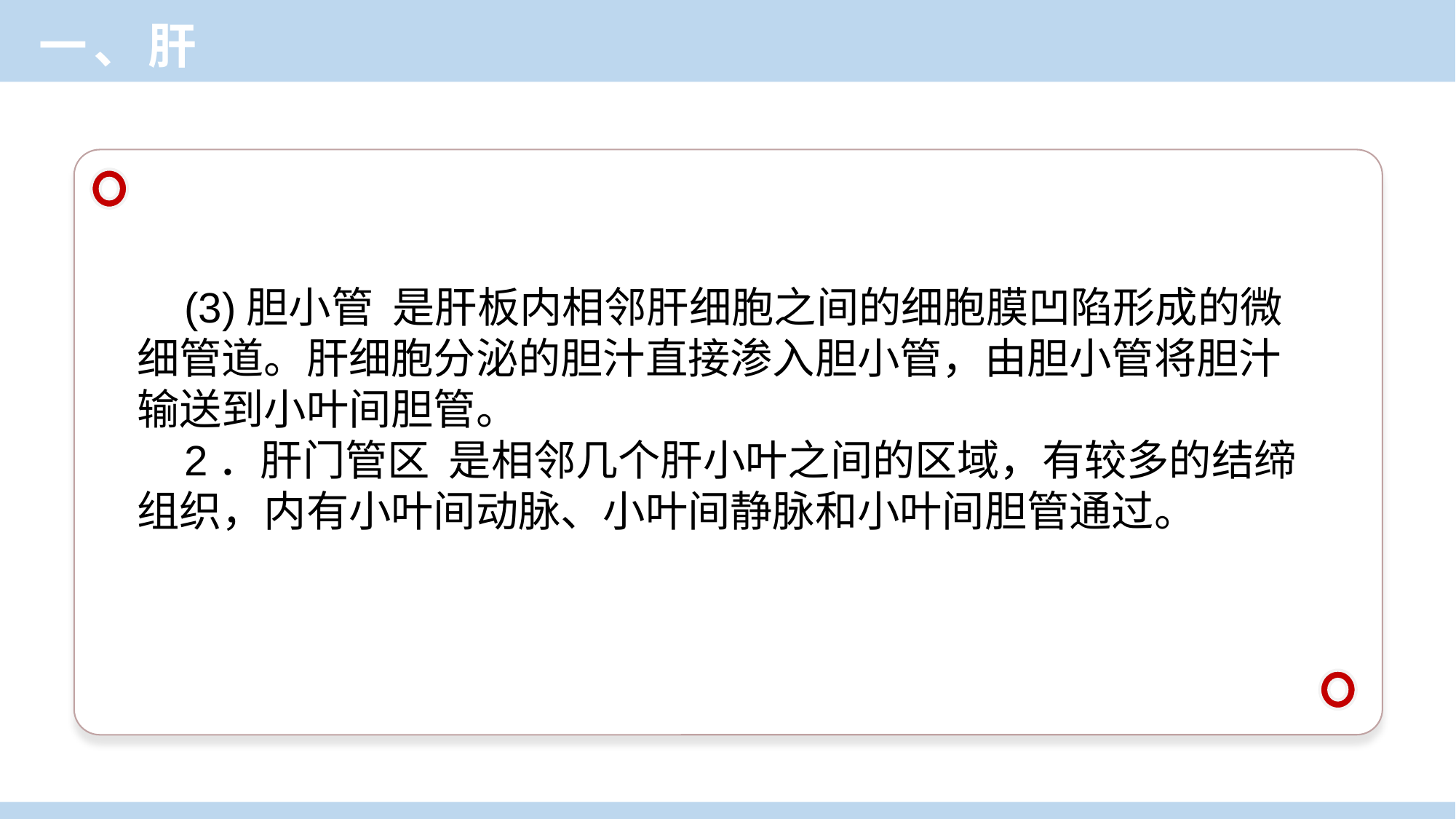

一、肝

    (3)胆小管  是肝板内相邻肝细胞之间的细胞膜凹陷形成的微细管道。肝细胞分泌的胆汁直接渗入胆小管，由胆小管将胆汁输送到小叶间胆管。
    2．肝门管区  是相邻几个肝小叶之间的区域，有较多的结缔组织，内有小叶间动脉、小叶间静脉和小叶间胆管通过。